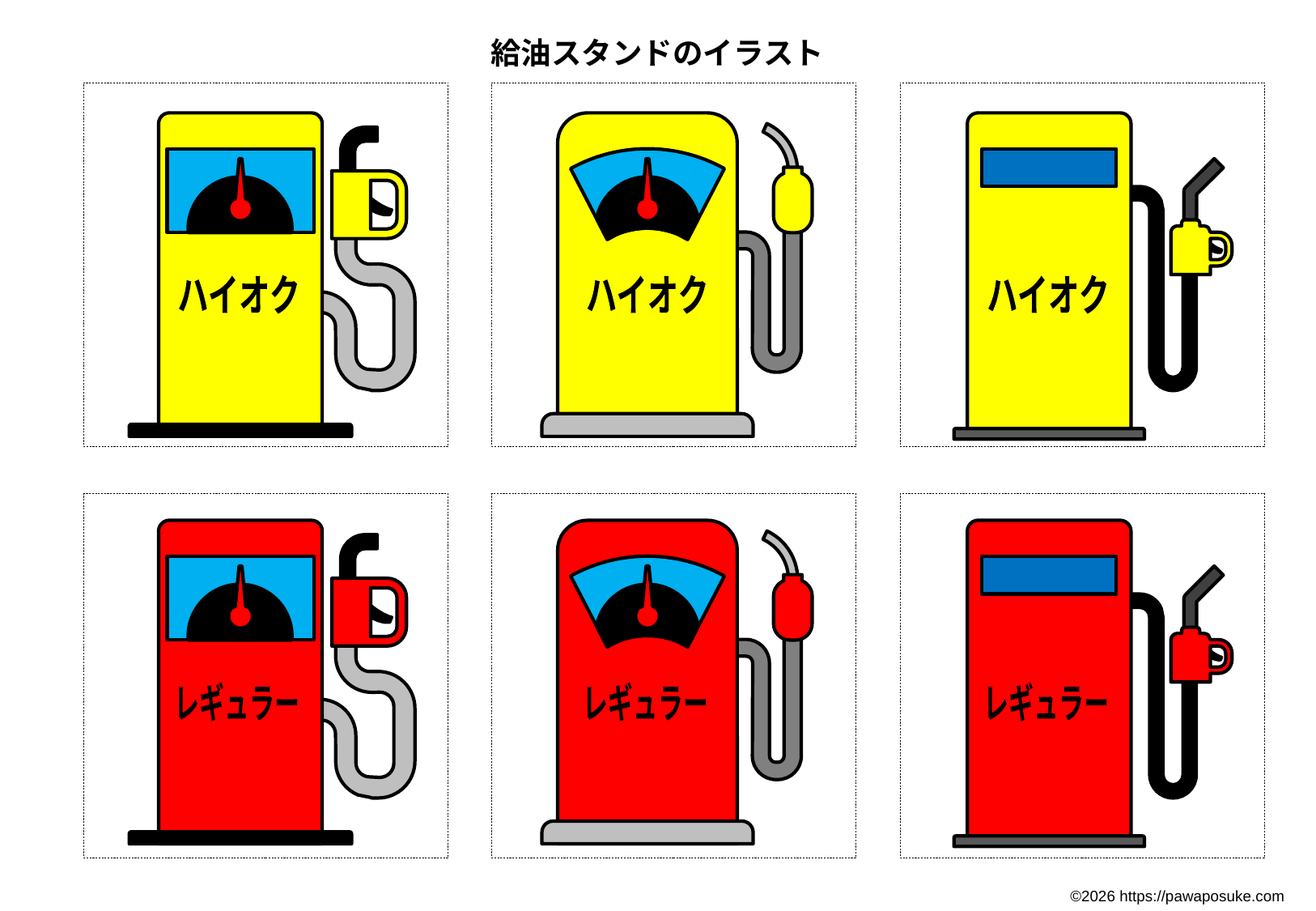

給油スタンドのイラスト

ハイオク

ハイオク

ハイオク

レギュラー

レギュラー
レギュラー